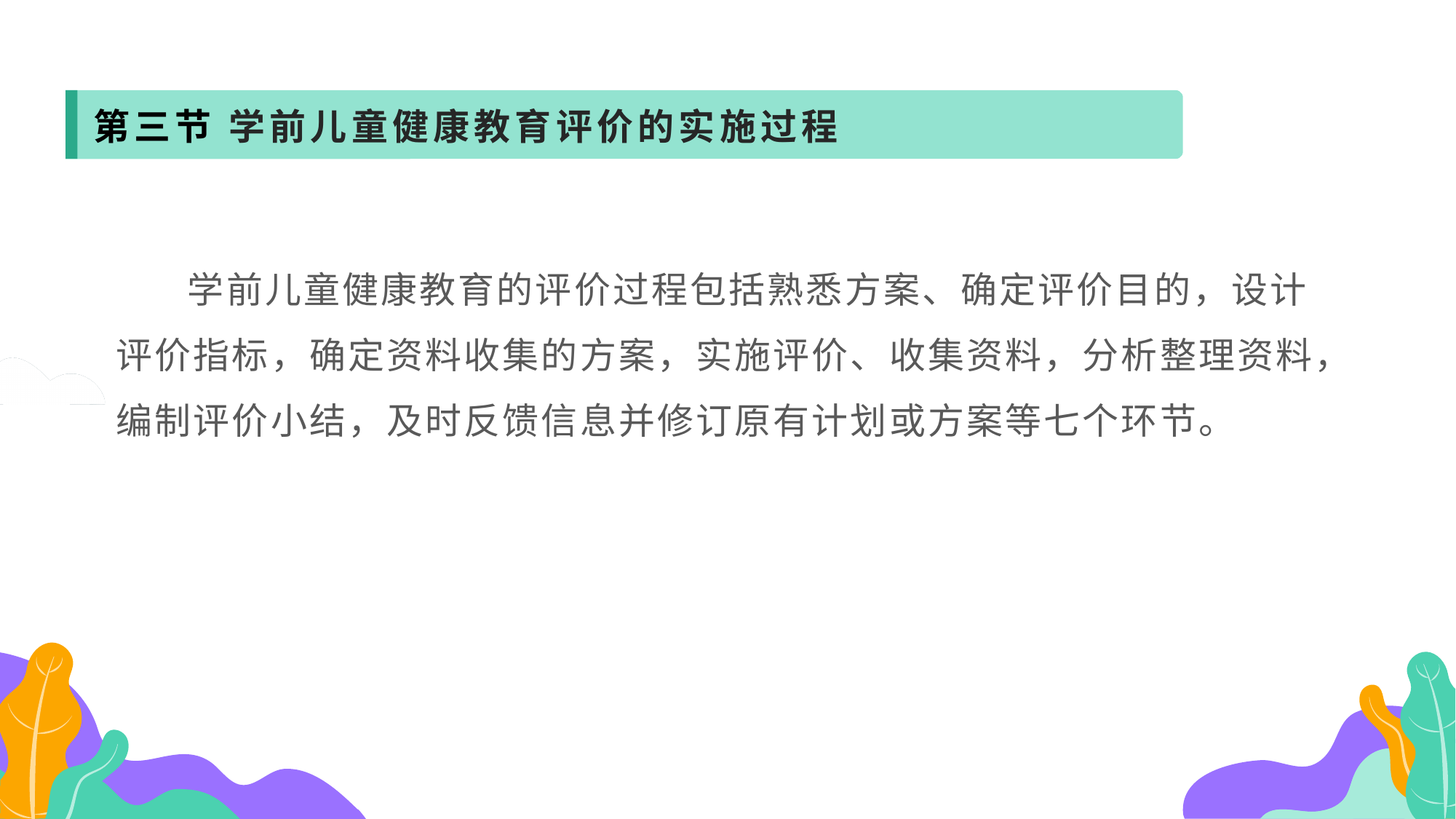

第三节 学前儿童健康教育评价的实施过程

      学前儿童健康教育的评价过程包括熟悉方案、确定评价目的，设计评价指标，确定资料收集的方案，实施评价、收集资料，分析整理资料，编制评价小结，及时反馈信息并修订原有计划或方案等七个环节。